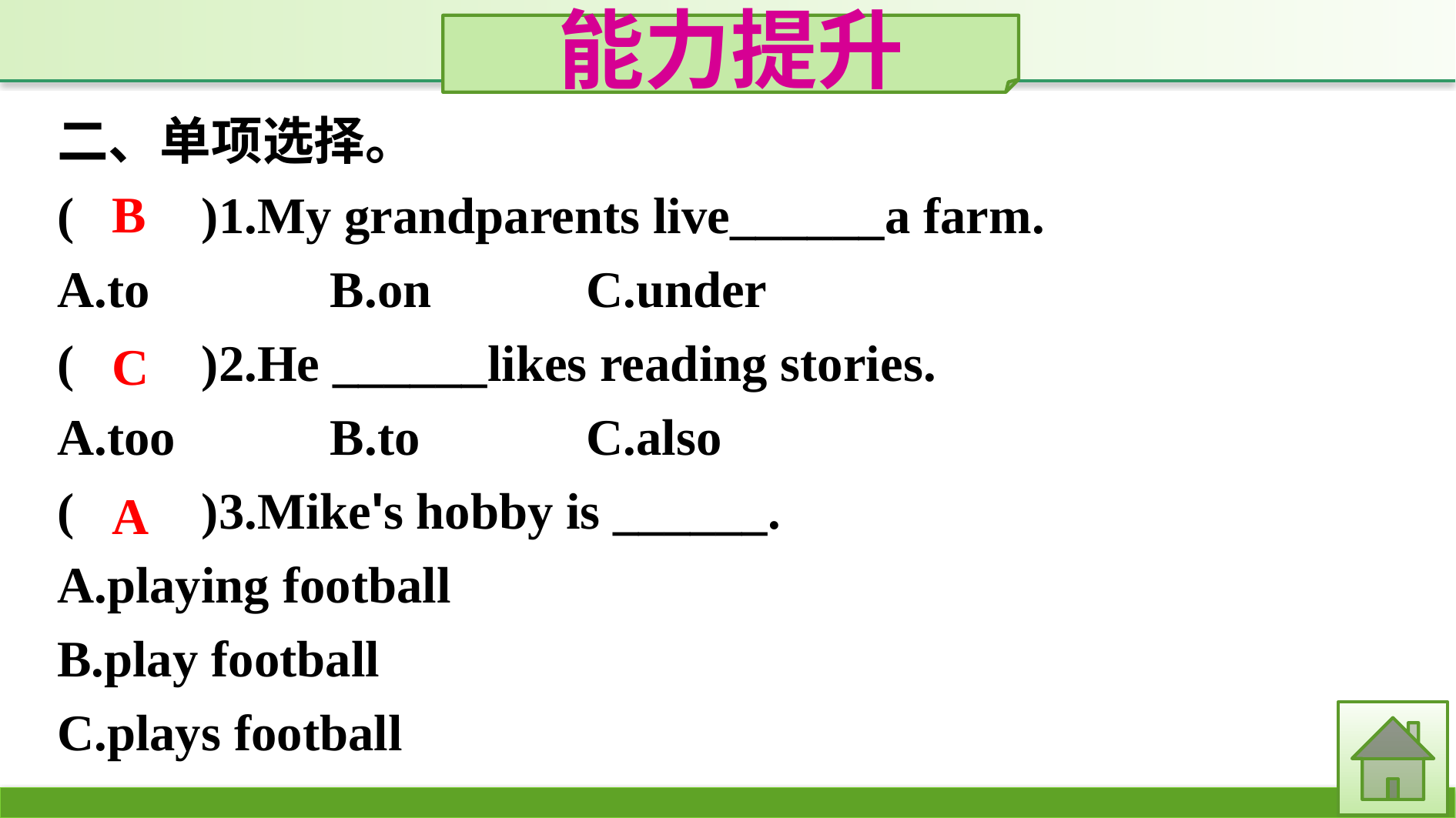

能力提升
二、单项选择。
(　　)1.My grandparents live______a farm.
A.to		B.on		C.under
(　　)2.He ______likes reading stories.
A.too		B.to		C.also
(　　)3.Mike's hobby is ______.
A.playing football
B.play football
C.plays football
B
C
A